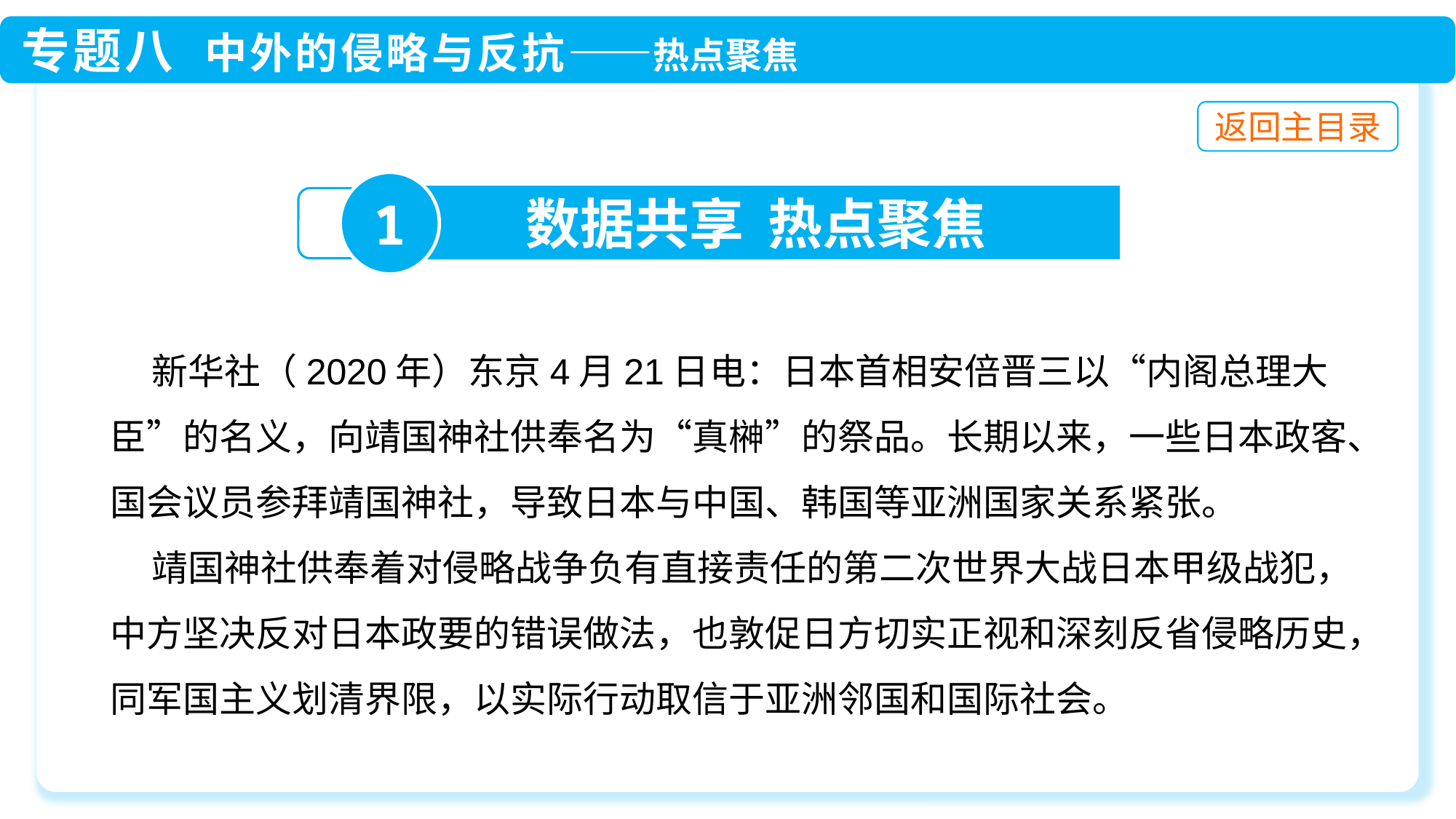

1
数据共享  热点聚焦

    新华社（2020年）东京4月21日电：日本首相安倍晋三以“内阁总理大臣”的名义，向靖国神社供奉名为“真榊”的祭品。长期以来，一些日本政客、国会议员参拜靖国神社，导致日本与中国、韩国等亚洲国家关系紧张。
    靖国神社供奉着对侵略战争负有直接责任的第二次世界大战日本甲级战犯，中方坚决反对日本政要的错误做法，也敦促日方切实正视和深刻反省侵略历史，同军国主义划清界限，以实际行动取信于亚洲邻国和国际社会。